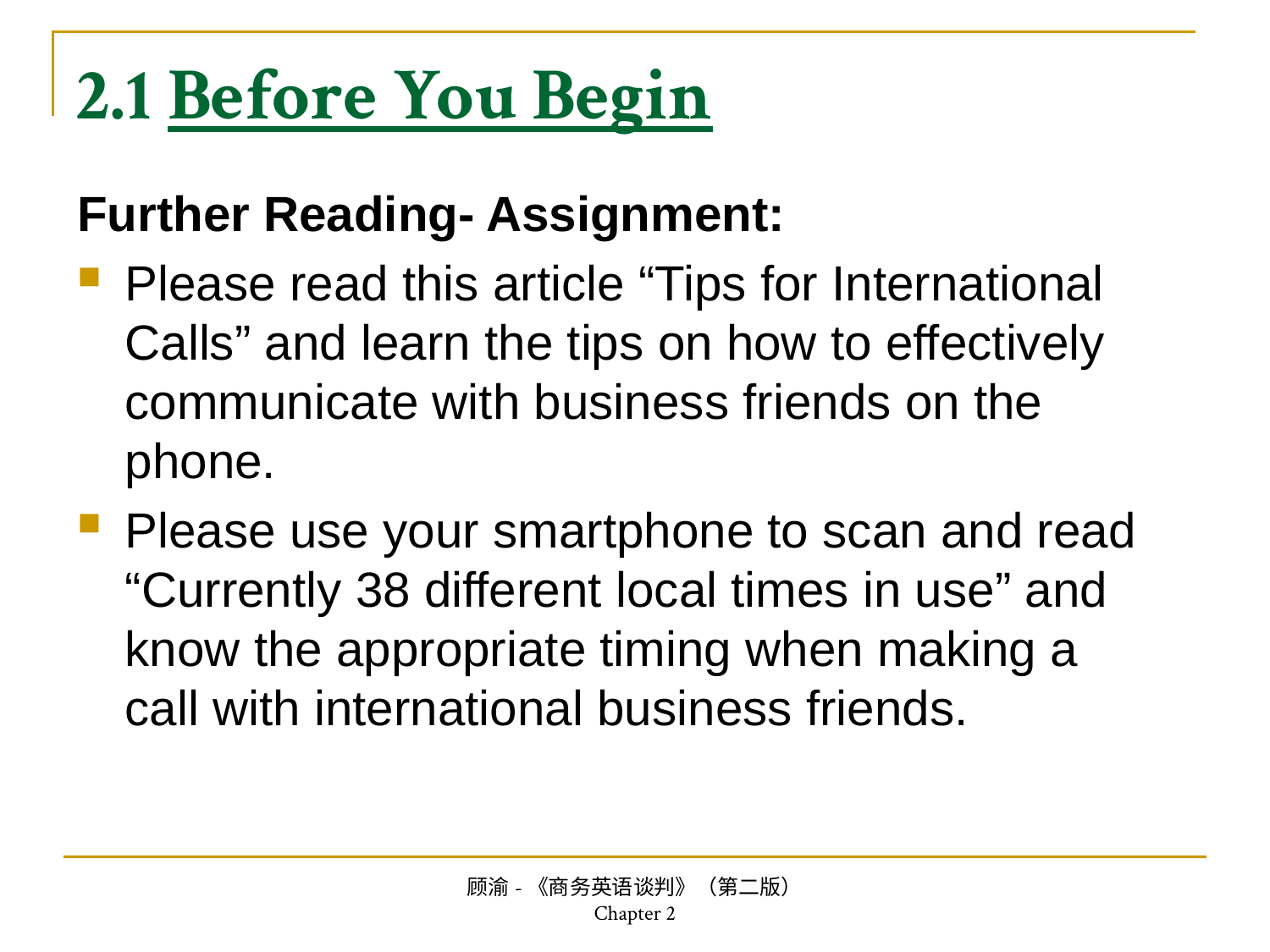

# 2.1 Before You Begin
Further Reading- Assignment:
Please read this article “Tips for International Calls” and learn the tips on how to effectively communicate with business friends on the phone.
Please use your smartphone to scan and read “Currently 38 different local times in use” and know the appropriate timing when making a call with international business friends.

11
顾渝-《商务英语谈判》（第二版） Chapter 2